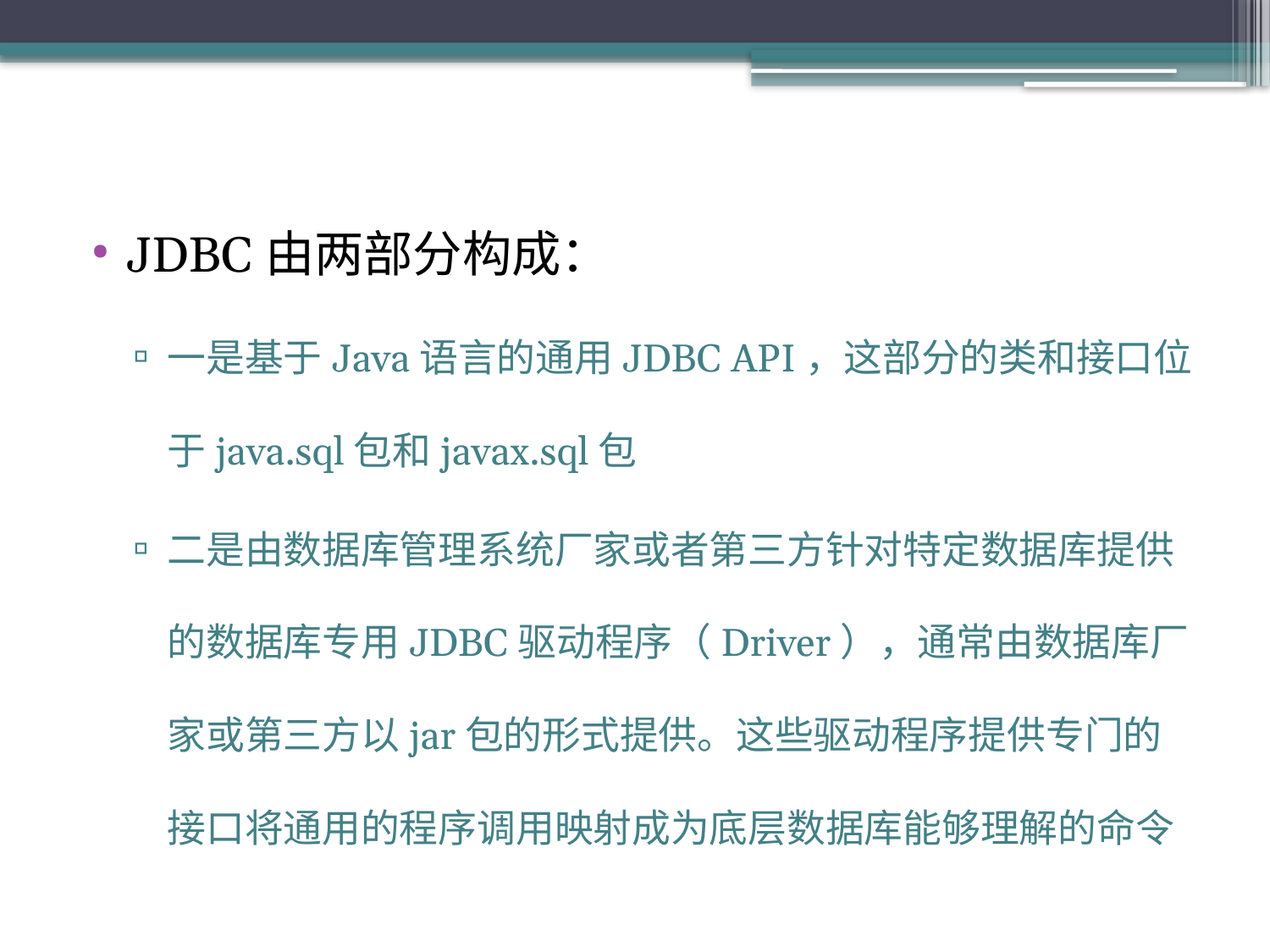

#
JDBC由两部分构成：
一是基于Java语言的通用JDBC API，这部分的类和接口位于java.sql包和javax.sql包
二是由数据库管理系统厂家或者第三方针对特定数据库提供的数据库专用JDBC驱动程序（Driver），通常由数据库厂家或第三方以jar包的形式提供。这些驱动程序提供专门的接口将通用的程序调用映射成为底层数据库能够理解的命令